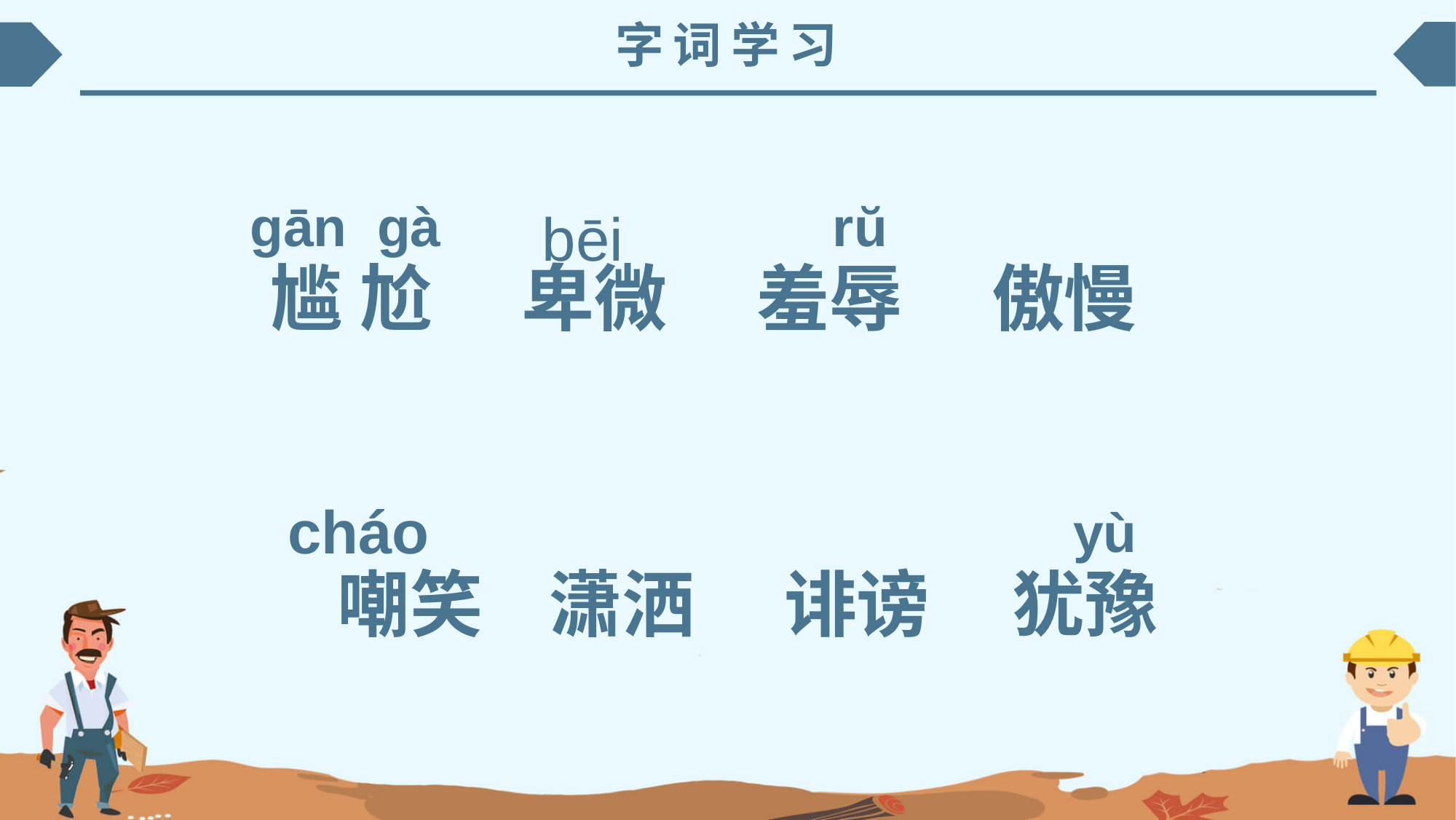

字词学习

  gān  gà                            rŭ

                                                               yù
bēi
尴 尬 　卑微　 羞辱　 傲慢

   嘲笑    潇洒　 诽谤     犹豫
cháo